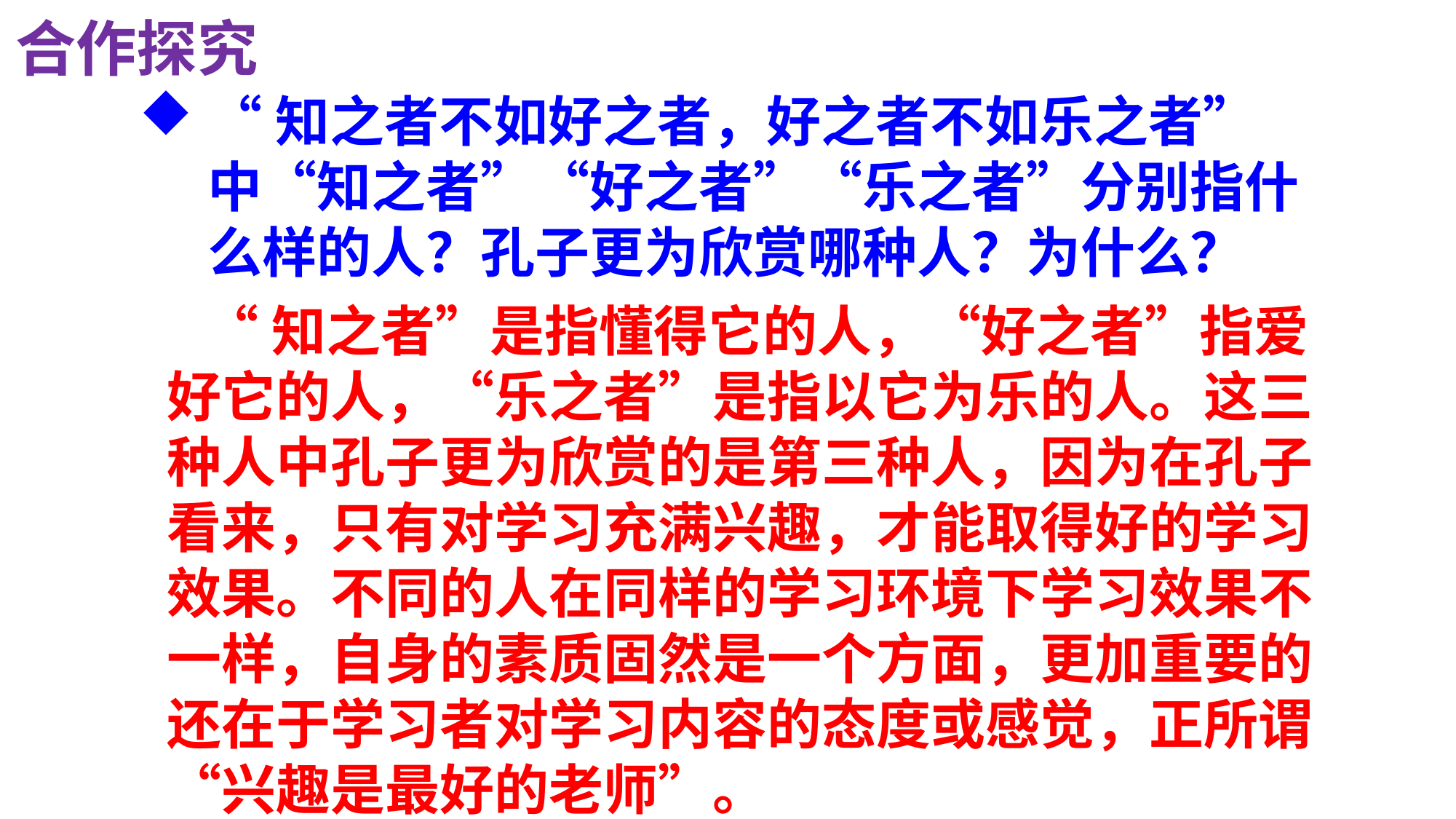

合作探究
“知之者不如好之者，好之者不如乐之者”中“知之者”“好之者”“乐之者”分别指什么样的人？孔子更为欣赏哪种人？为什么？

   “知之者”是指懂得它的人，“好之者”指爱好它的人，“乐之者”是指以它为乐的人。这三种人中孔子更为欣赏的是第三种人，因为在孔子看来，只有对学习充满兴趣，才能取得好的学习效果。不同的人在同样的学习环境下学习效果不一样，自身的素质固然是一个方面，更加重要的还在于学习者对学习内容的态度或感觉，正所谓“兴趣是最好的老师”。